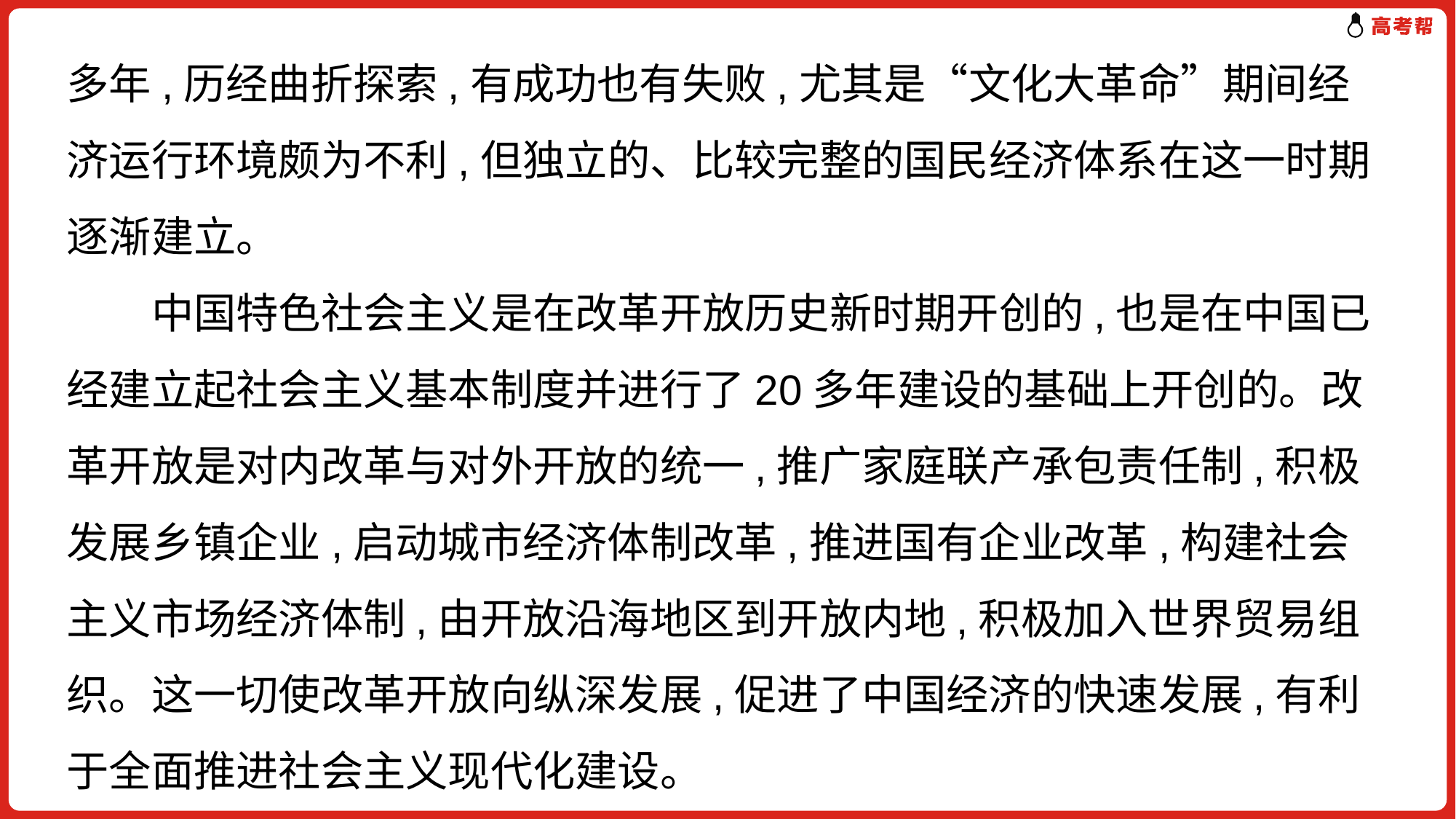

多年,历经曲折探索,有成功也有失败,尤其是“文化大革命”期间经济运行环境颇为不利,但独立的、比较完整的国民经济体系在这一时期逐渐建立。
　　中国特色社会主义是在改革开放历史新时期开创的,也是在中国已经建立起社会主义基本制度并进行了20多年建设的基础上开创的。改革开放是对内改革与对外开放的统一,推广家庭联产承包责任制,积极发展乡镇企业,启动城市经济体制改革,推进国有企业改革,构建社会主义市场经济体制,由开放沿海地区到开放内地,积极加入世界贸易组织。这一切使改革开放向纵深发展,促进了中国经济的快速发展,有利于全面推进社会主义现代化建设。